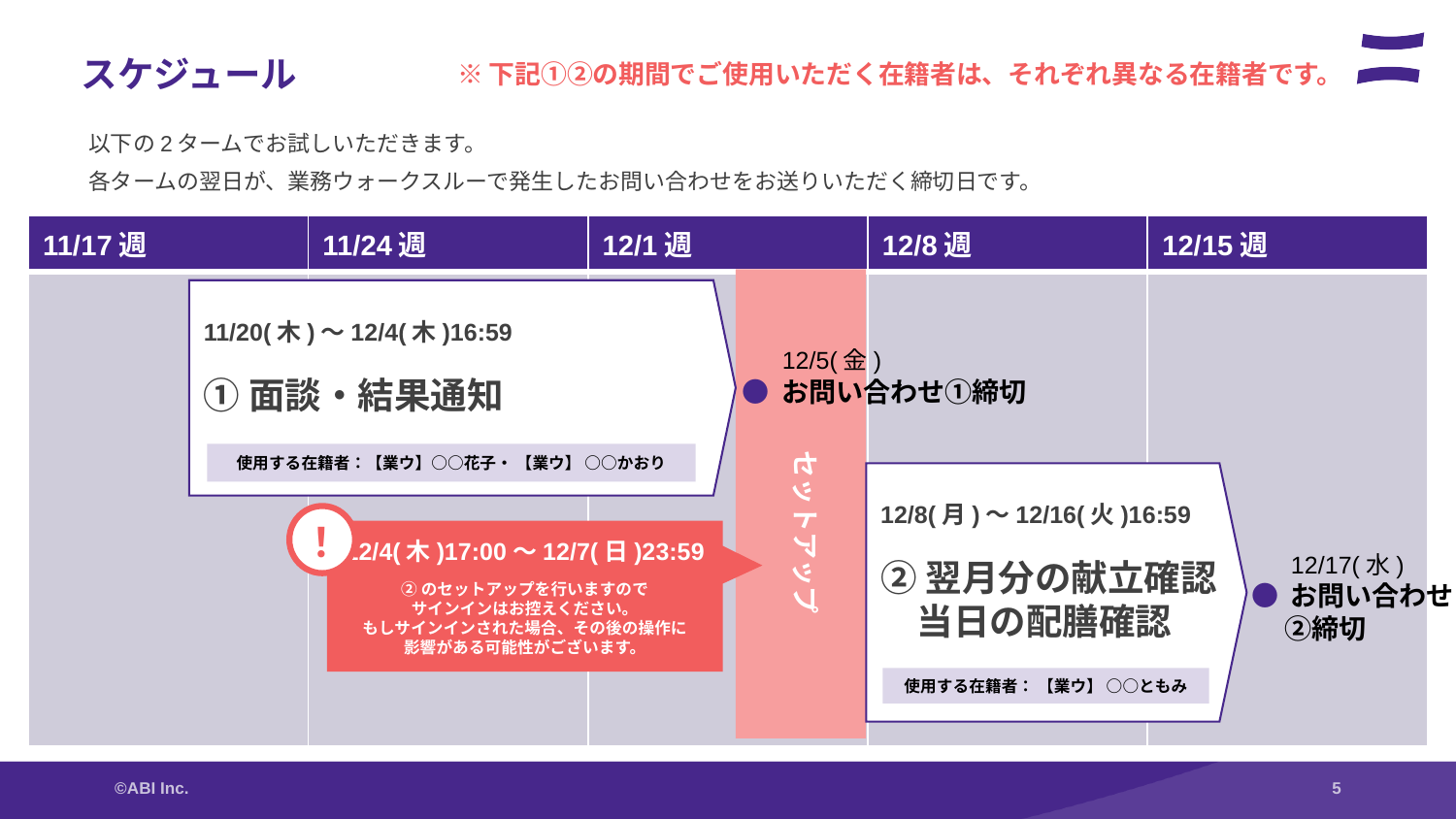

# スケジュール
※下記①②の期間でご使用いただく在籍者は、それぞれ異なる在籍者です。
以下の2タームでお試しいただきます。
各タームの翌日が、業務ウォークスルーで発生したお問い合わせをお送りいただく締切日です。
| 11/17週 | 11/24週 | 12/1週 | 12/8週 | 12/15週 |
| --- | --- | --- | --- | --- |
|  |  |  |  |  |

11/20(木)～12/4(木)16:59

①面談・結果通知
　 12/5(金)
● お問い合わせ①締切
　セットアップ
使用する在籍者：【業ウ】○○花子・ 【業ウ】 ○○かおり

12/8(月)～12/16(火)16:59

②翌月分の献立確認
　当日の配膳確認

！
12/4(木)17:00～12/7(日)23:59

②のセットアップを行いますので
サインインはお控えください。
もしサインインされた場合、その後の操作に
影響がある可能性がございます。
　 12/17(水)
● お問い合わせ
　 ②締切
使用する在籍者： 【業ウ】 ○○ともみ
©ABI Inc.
5